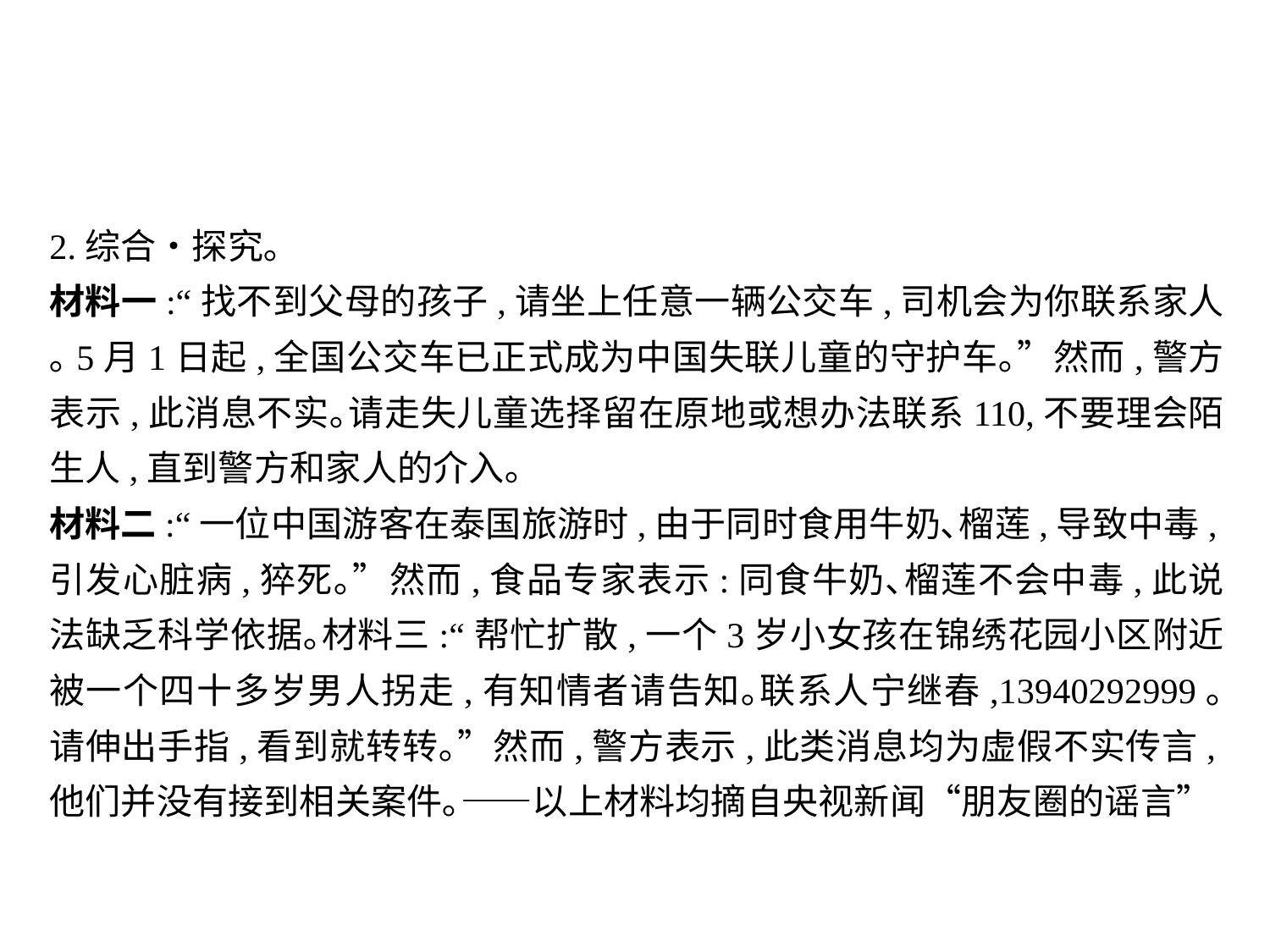

2.综合•探究｡
材料一:“找不到父母的孩子,请坐上任意一辆公交车,司机会为你联系家人｡5月1日起,全国公交车已正式成为中国失联儿童的守护车｡”然而,警方表示,此消息不实｡请走失儿童选择留在原地或想办法联系110,不要理会陌生人,直到警方和家人的介入｡
材料二:“一位中国游客在泰国旅游时,由于同时食用牛奶､榴莲,导致中毒,引发心脏病,猝死｡”然而,食品专家表示:同食牛奶､榴莲不会中毒,此说法缺乏科学依据｡材料三:“帮忙扩散,一个3岁小女孩在锦绣花园小区附近被一个四十多岁男人拐走,有知情者请告知｡联系人宁继春,13940292999｡请伸出手指,看到就转转｡”然而,警方表示,此类消息均为虚假不实传言,他们并没有接到相关案件｡——以上材料均摘自央视新闻“朋友圈的谣言”